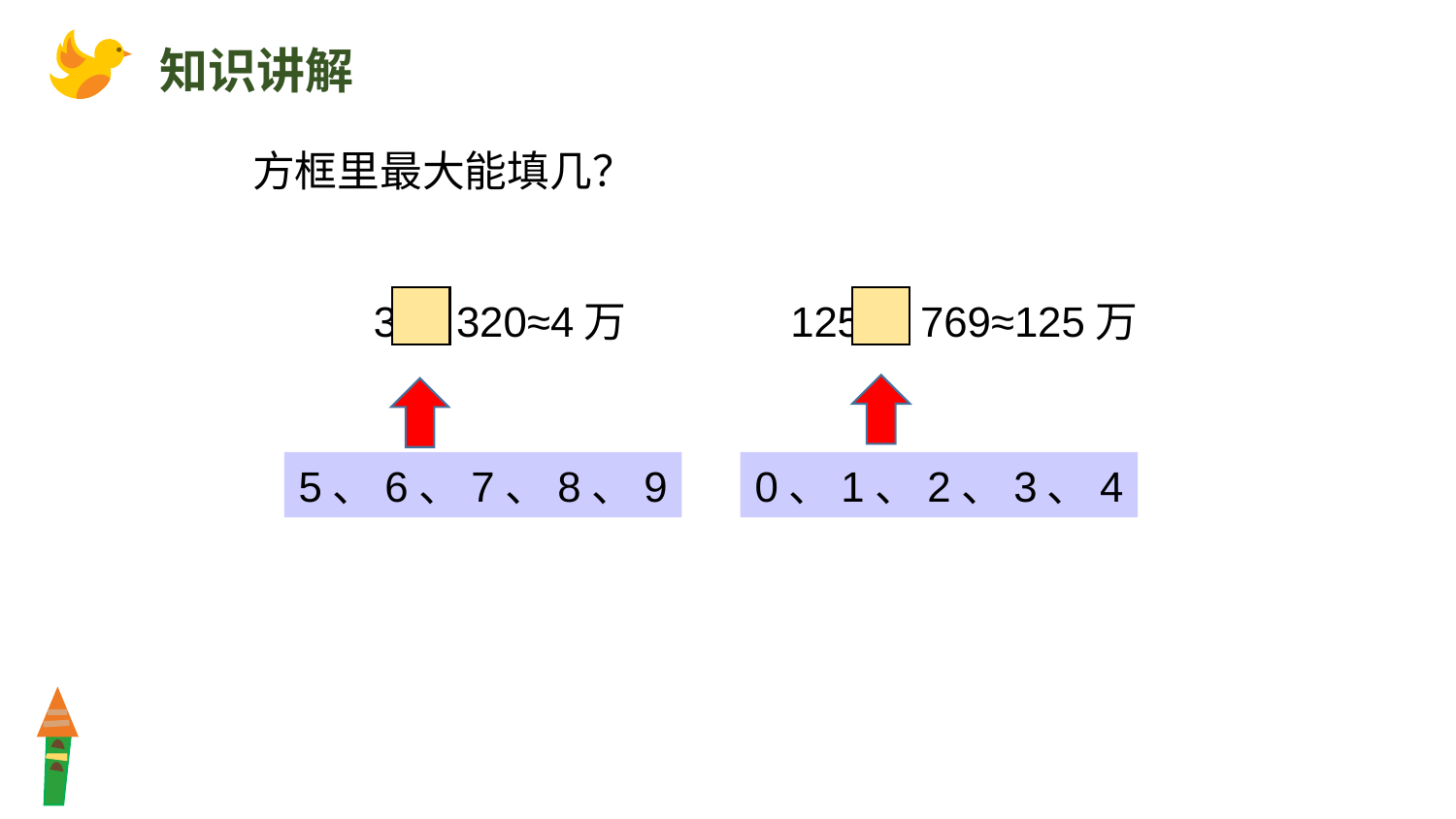

知识讲解
方框里最大能填几？

3     320≈4万

125     769≈125万

0、1、2、3、4

5、6、7、8、9